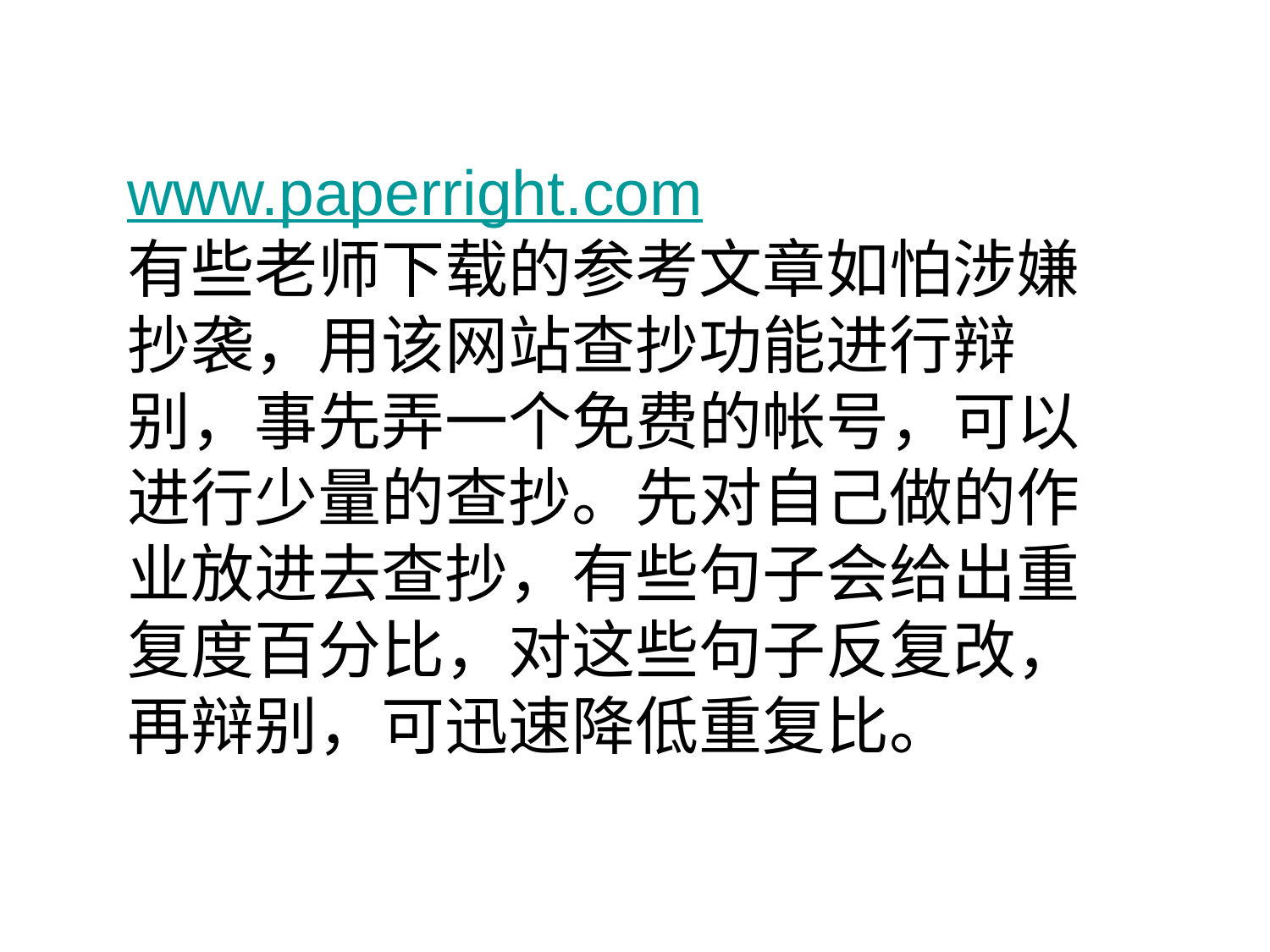

www.paperright.com
有些老师下载的参考文章如怕涉嫌抄袭，用该网站查抄功能进行辩别，事先弄一个免费的帐号，可以进行少量的查抄。先对自己做的作业放进去查抄，有些句子会给出重复度百分比，对这些句子反复改，再辩别，可迅速降低重复比。